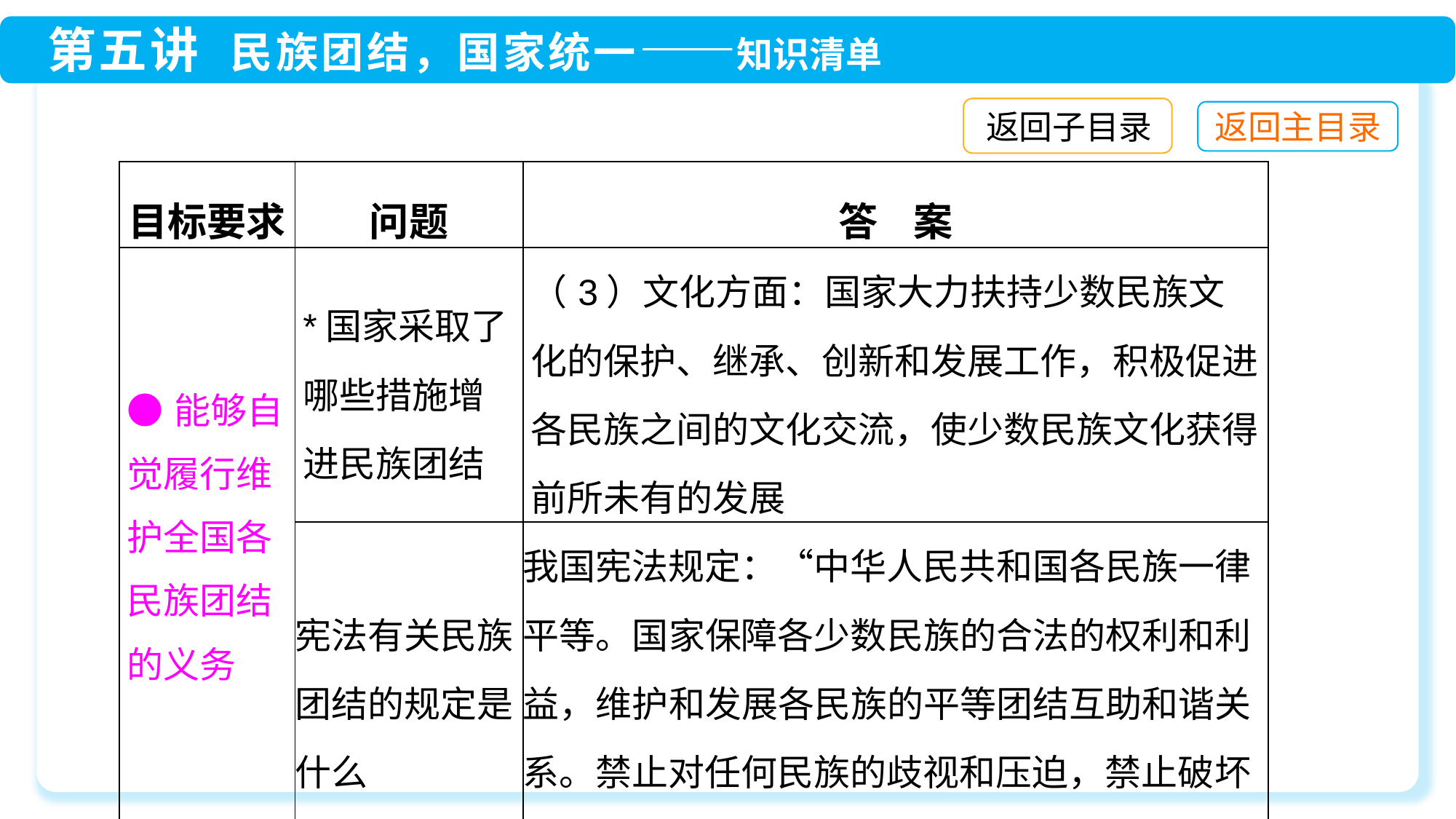

返回子目录
| 目标要求 | 问题 | 答 案 |
| --- | --- | --- |
| ●能够自觉履行维护全国各民族团结的义务 | \*国家采取了哪些措施增进民族团结 | （3）文化方面：国家大力扶持少数民族文化的保护、继承、创新和发展工作，积极促进各民族之间的文化交流，使少数民族文化获得前所未有的发展 |
|  | 宪法有关民族团结的规定是什么 | 我国宪法规定：“中华人民共和国各民族一律平等。国家保障各少数民族的合法的权利和利益，维护和发展各民族的平等团结互助和谐关系。禁止对任何民族的歧视和压迫，禁止破坏民族团结和制造民族分裂的行为。” |